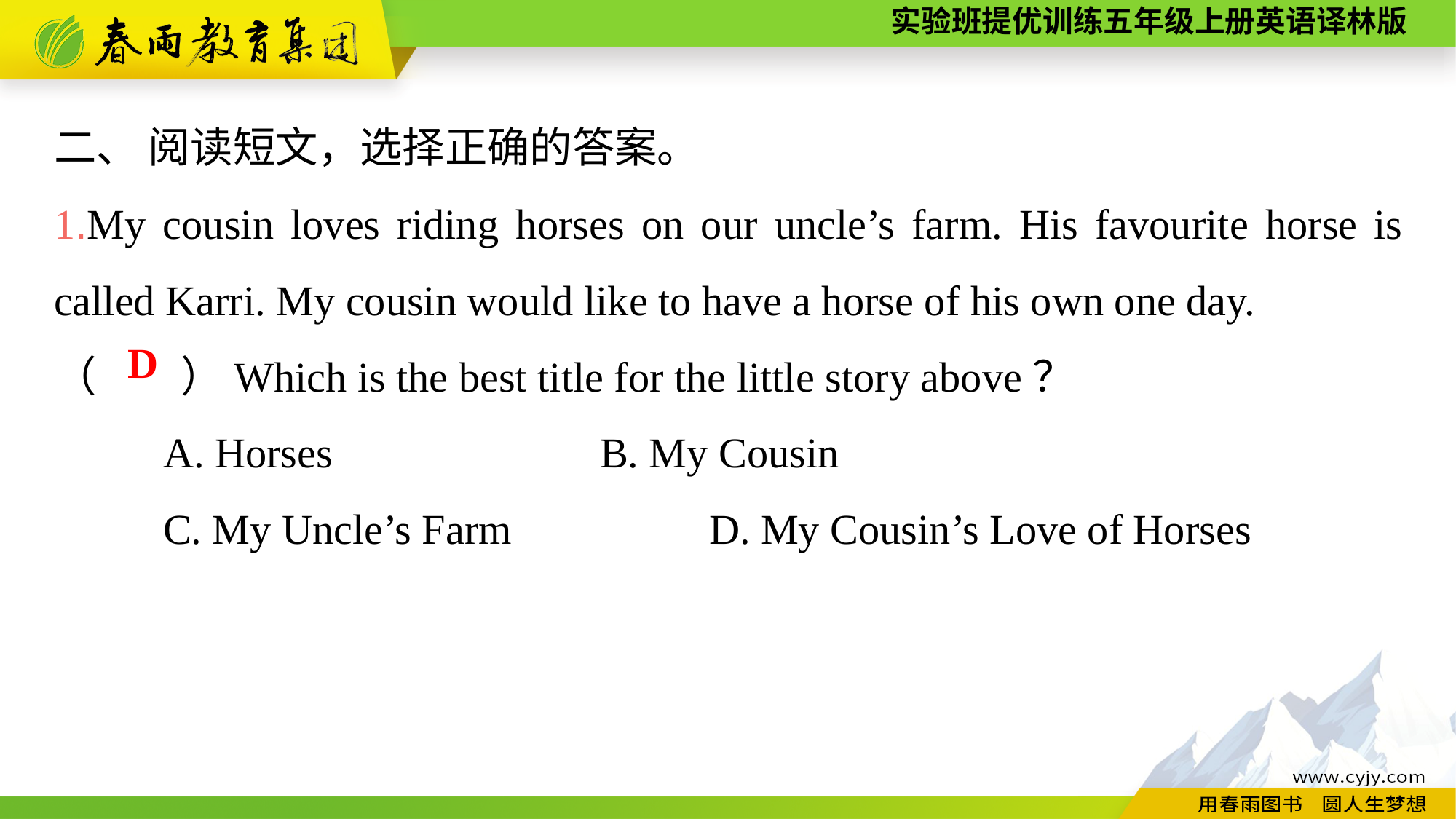

二、 阅读短文，选择正确的答案。
1.My cousin loves riding horses on our uncle’s farm. His favourite horse is called Karri. My cousin would like to have a horse of his own one day.
（　　）Which is the best title for the little story above？
	A. Horses			B. My Cousin
	C. My Uncle’s Farm		D. My Cousin’s Love of Horses
D